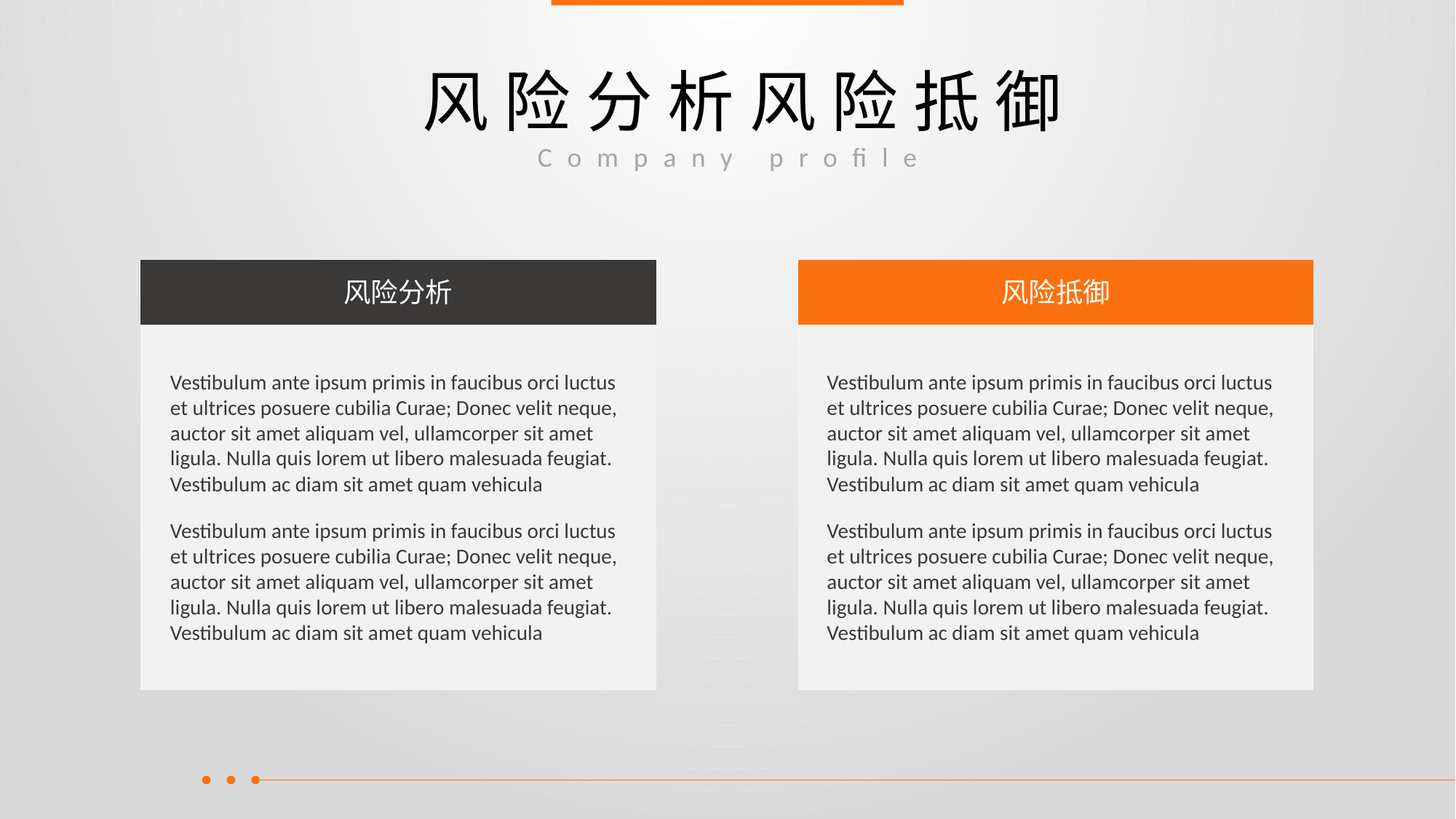

# 风险分析风险抵御
Company profile

风险分析
风险抵御
Vestibulum ante ipsum primis in faucibus orci luctus et ultrices posuere cubilia Curae; Donec velit neque, auctor sit amet aliquam vel, ullamcorper sit amet ligula. Nulla quis lorem ut libero malesuada feugiat. Vestibulum ac diam sit amet quam vehicula
Vestibulum ante ipsum primis in faucibus orci luctus et ultrices posuere cubilia Curae; Donec velit neque, auctor sit amet aliquam vel, ullamcorper sit amet ligula. Nulla quis lorem ut libero malesuada feugiat. Vestibulum ac diam sit amet quam vehicula
Vestibulum ante ipsum primis in faucibus orci luctus et ultrices posuere cubilia Curae; Donec velit neque, auctor sit amet aliquam vel, ullamcorper sit amet ligula. Nulla quis lorem ut libero malesuada feugiat. Vestibulum ac diam sit amet quam vehicula
Vestibulum ante ipsum primis in faucibus orci luctus et ultrices posuere cubilia Curae; Donec velit neque, auctor sit amet aliquam vel, ullamcorper sit amet ligula. Nulla quis lorem ut libero malesuada feugiat. Vestibulum ac diam sit amet quam vehicula